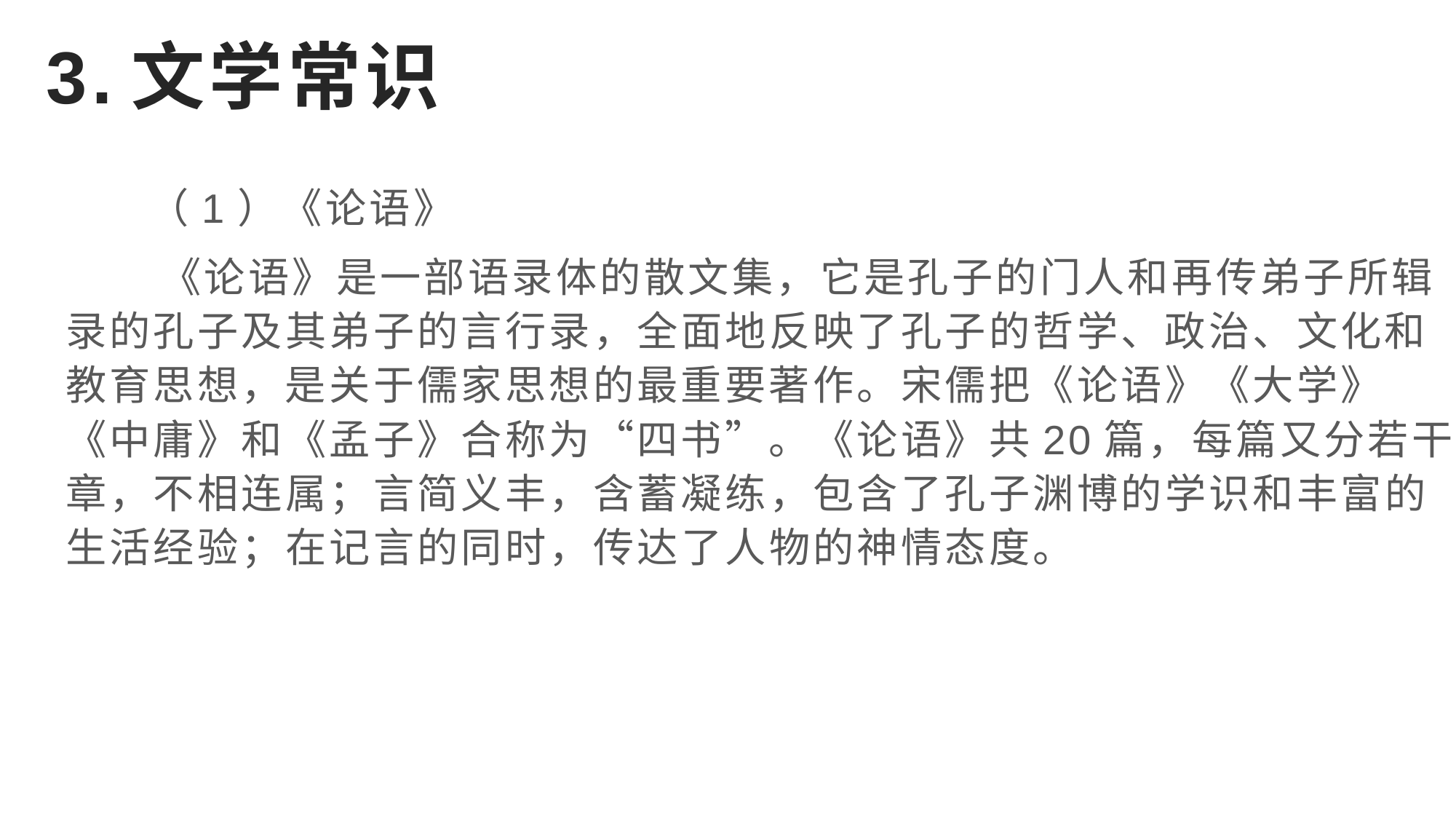

# 3.文学常识
      （1）《论语》
       《论语》是一部语录体的散文集，它是孔子的门人和再传弟子所辑录的孔子及其弟子的言行录，全面地反映了孔子的哲学、政治、文化和教育思想，是关于儒家思想的最重要著作。宋儒把《论语》《大学》《中庸》和《孟子》合称为“四书”。《论语》共20篇，每篇又分若干章，不相连属；言简义丰，含蓄凝练，包含了孔子渊博的学识和丰富的生活经验；在记言的同时，传达了人物的神情态度。